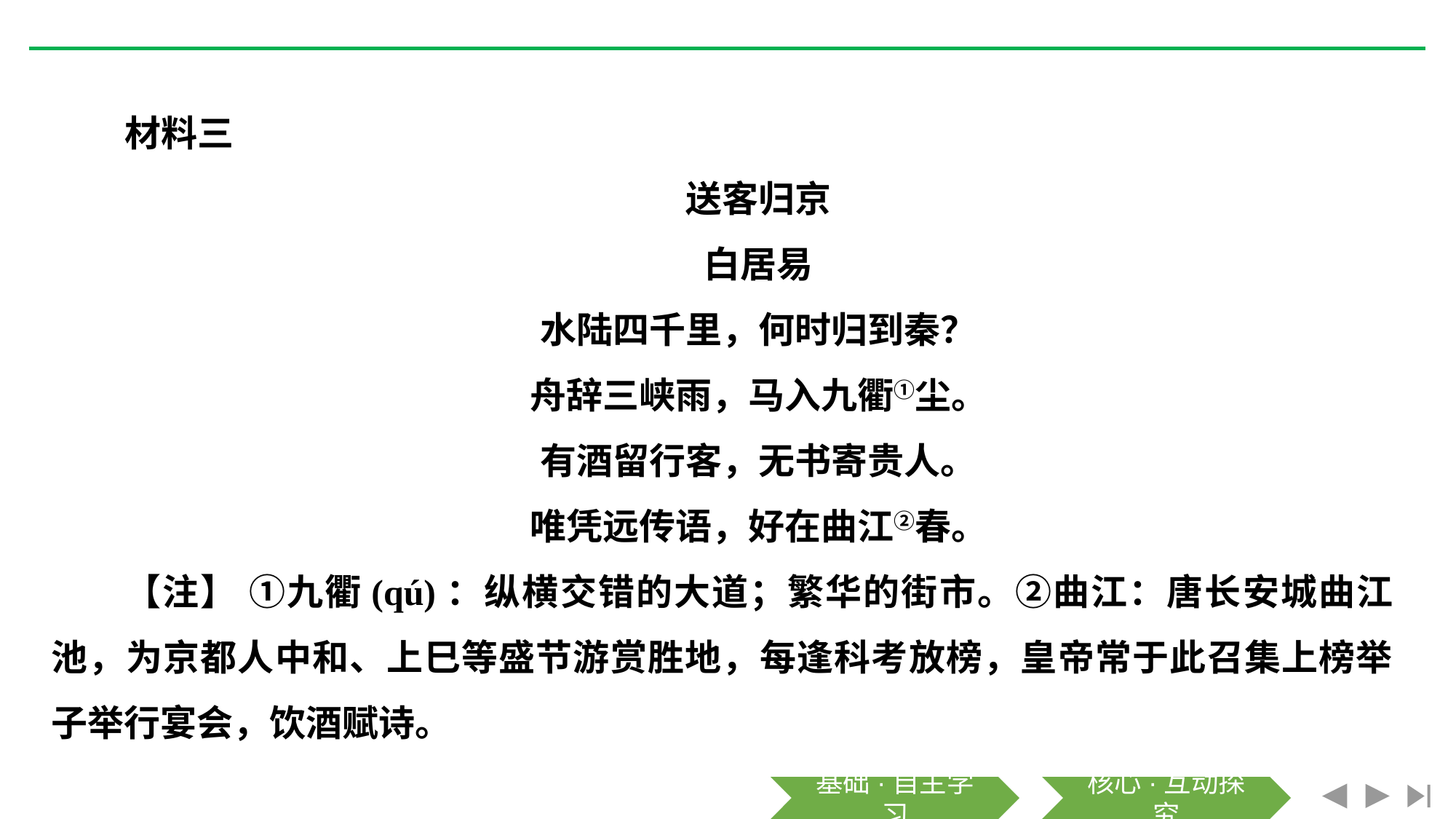

材料三
送客归京
白居易
水陆四千里，何时归到秦？
舟辞三峡雨，马入九衢①尘。
有酒留行客，无书寄贵人。
唯凭远传语，好在曲江②春。
【注】 ①九衢(qú)：纵横交错的大道；繁华的街市。②曲江：唐长安城曲江池，为京都人中和、上巳等盛节游赏胜地，每逢科考放榜，皇帝常于此召集上榜举子举行宴会，饮酒赋诗。